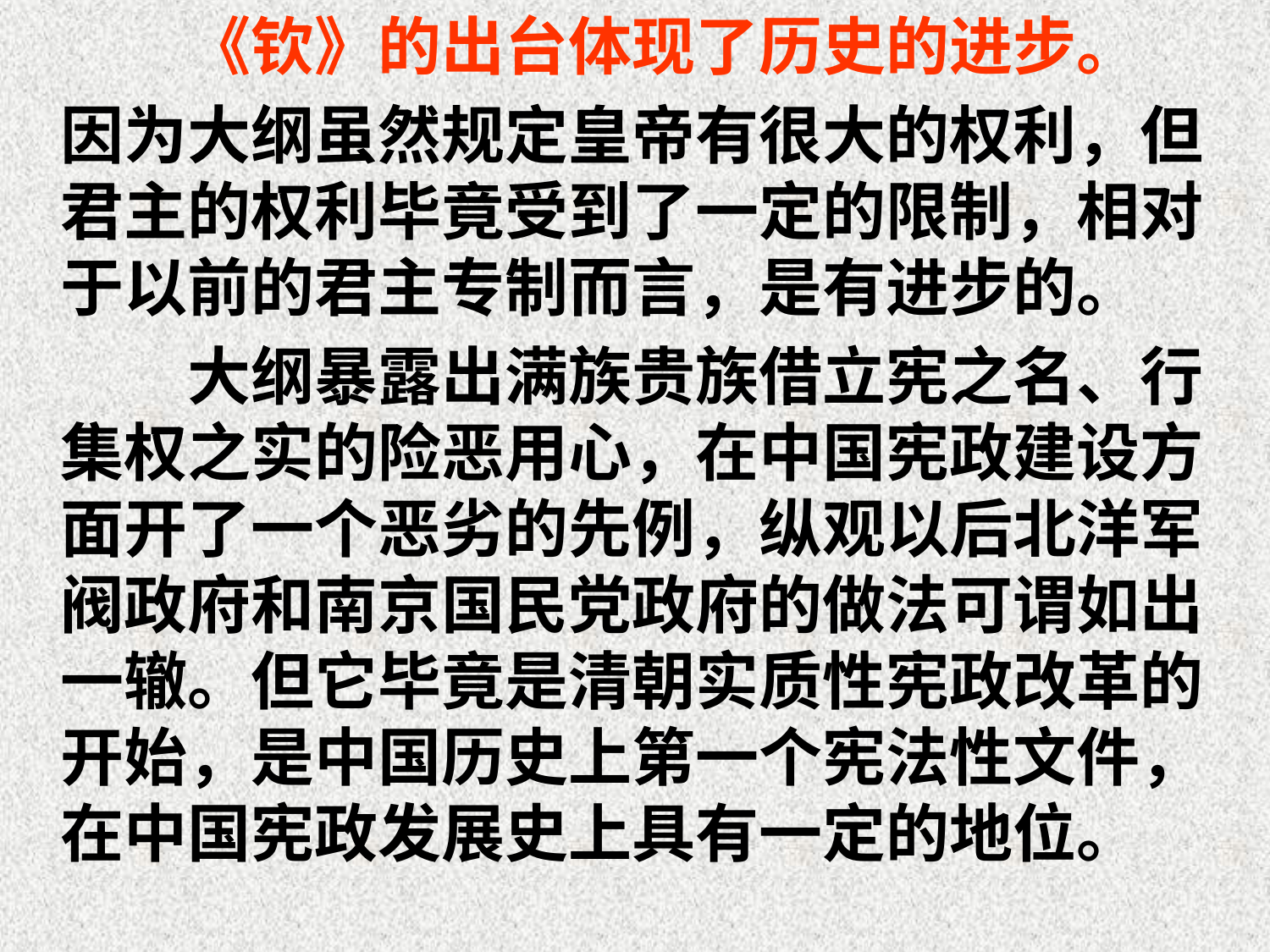

《钦》的出台体现了历史的进步。
   	因为大纲虽然规定皇帝有很大的权利，但君主的权利毕竟受到了一定的限制，相对于以前的君主专制而言，是有进步的。
		大纲暴露出满族贵族借立宪之名、行集权之实的险恶用心，在中国宪政建设方面开了一个恶劣的先例，纵观以后北洋军阀政府和南京国民党政府的做法可谓如出一辙。但它毕竟是清朝实质性宪政改革的开始，是中国历史上第一个宪法性文件，在中国宪政发展史上具有一定的地位。